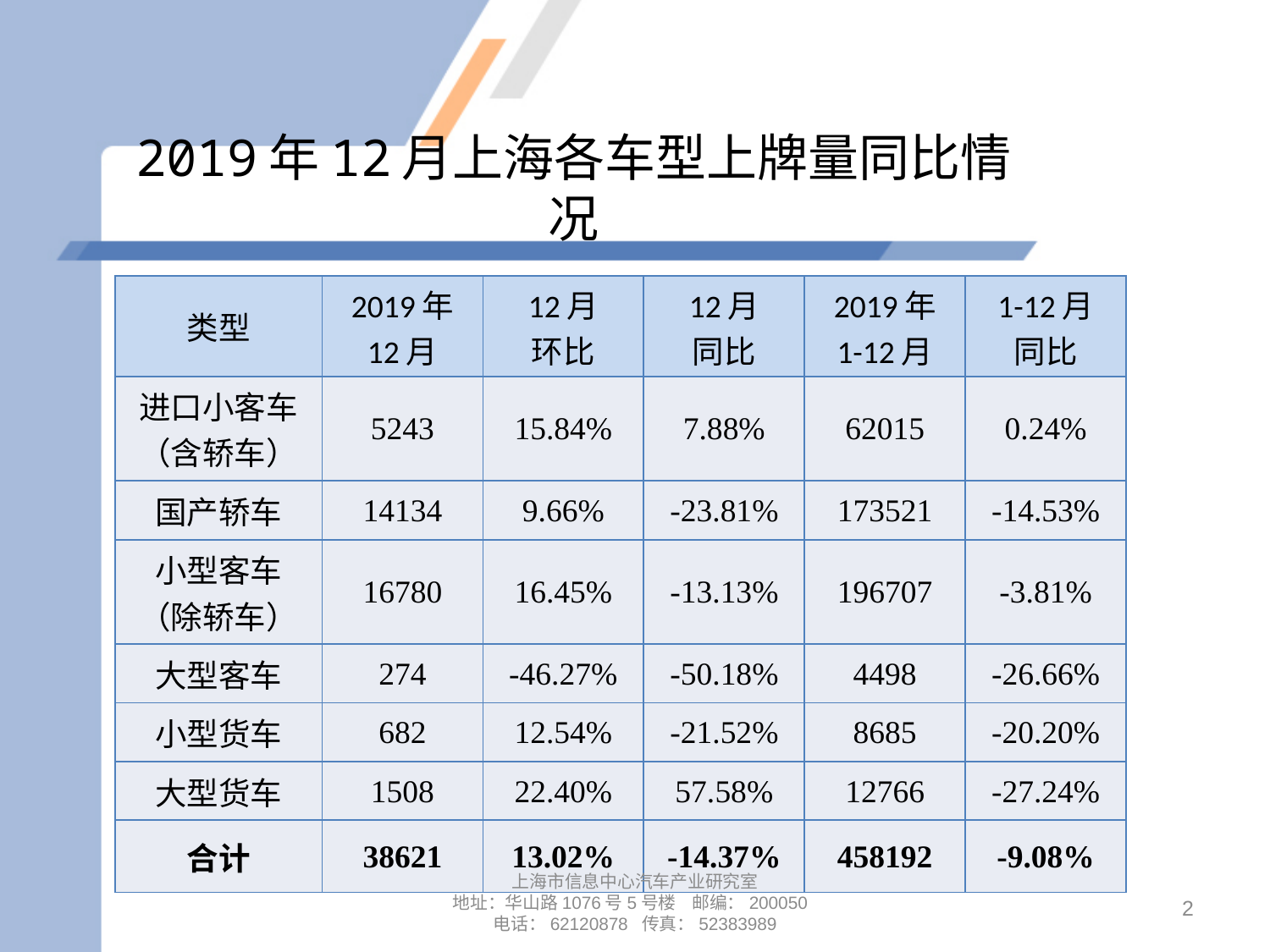

# 2019年12月上海各车型上牌量同比情况

| 类型 | 2019年 12月 | 12月 环比 | 12月 同比 | 2019年 1-12月 | 1-12月 同比 |
| --- | --- | --- | --- | --- | --- |
| 进口小客车 （含轿车） | 5243 | 15.84% | 7.88% | 62015 | 0.24% |
| 国产轿车 | 14134 | 9.66% | -23.81% | 173521 | -14.53% |
| 小型客车 （除轿车） | 16780 | 16.45% | -13.13% | 196707 | -3.81% |
| 大型客车 | 274 | -46.27% | -50.18% | 4498 | -26.66% |
| 小型货车 | 682 | 12.54% | -21.52% | 8685 | -20.20% |
| 大型货车 | 1508 | 22.40% | 57.58% | 12766 | -27.24% |
| 合计 | 38621 | 13.02% | -14.37% | 458192 | -9.08% |
上海市信息中心汽车产业研究室
地址：华山路1076号5号楼    邮编：200050
电话：62120878  传真：52383989

2